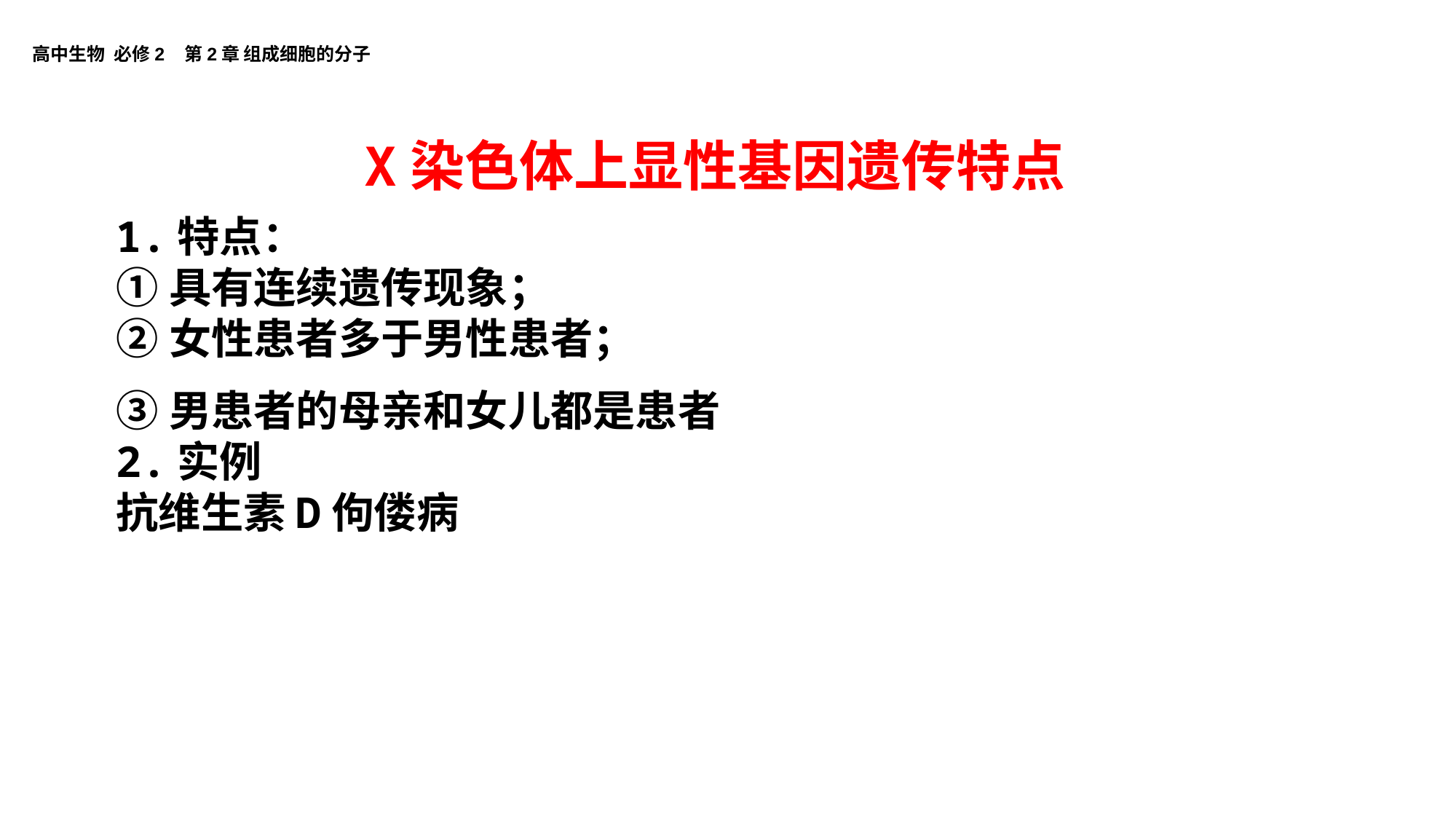

X染色体上显性基因遗传特点
1.特点：
①具有连续遗传现象；
②女性患者多于男性患者；
③男患者的母亲和女儿都是患者
2.实例
抗维生素D佝偻病